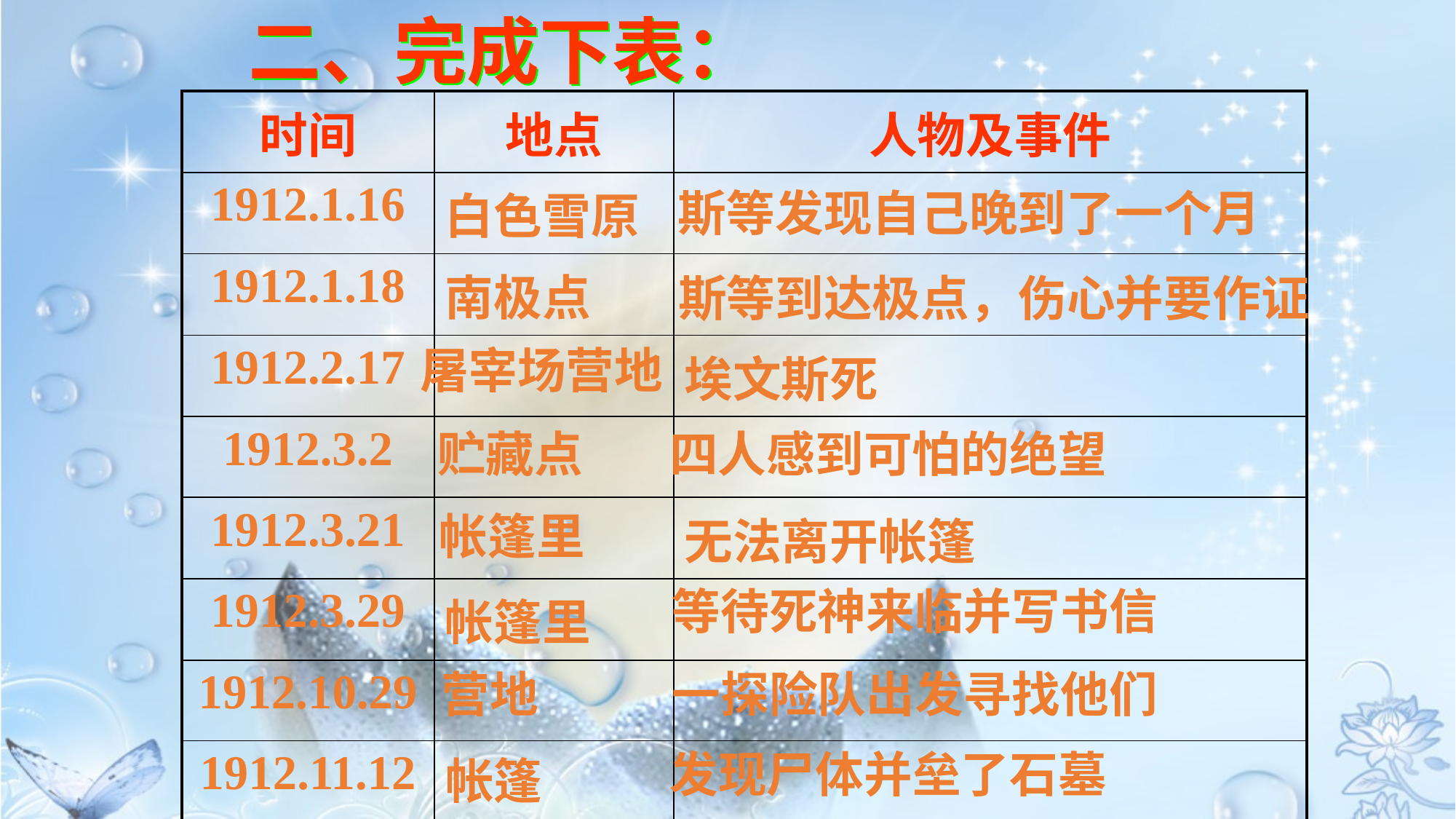

二、完成下表：
| 时间 | 地点 | 人物及事件 |
| --- | --- | --- |
| 1912.1.16 | 白色雪原 |  |
| 1912.1.18 | 南极点 |  |
| 1912.2.17 |  | 埃文斯死 |
| 1912.3.2 |  |  |
| 1912.3.21 |  | 无法离开帐篷 |
| 1912.3.29 | 帐篷里 |  |
| 1912.10.29 |  |  |
| 1912.11.12 |  |  |
斯等发现自己晚到了一个月
斯等到达极点，伤心并要作证
屠宰场营地
贮藏点
四人感到可怕的绝望
帐篷里
等待死神来临并写书信
营地
一探险队出发寻找他们
发现尸体并垒了石墓
帐篷